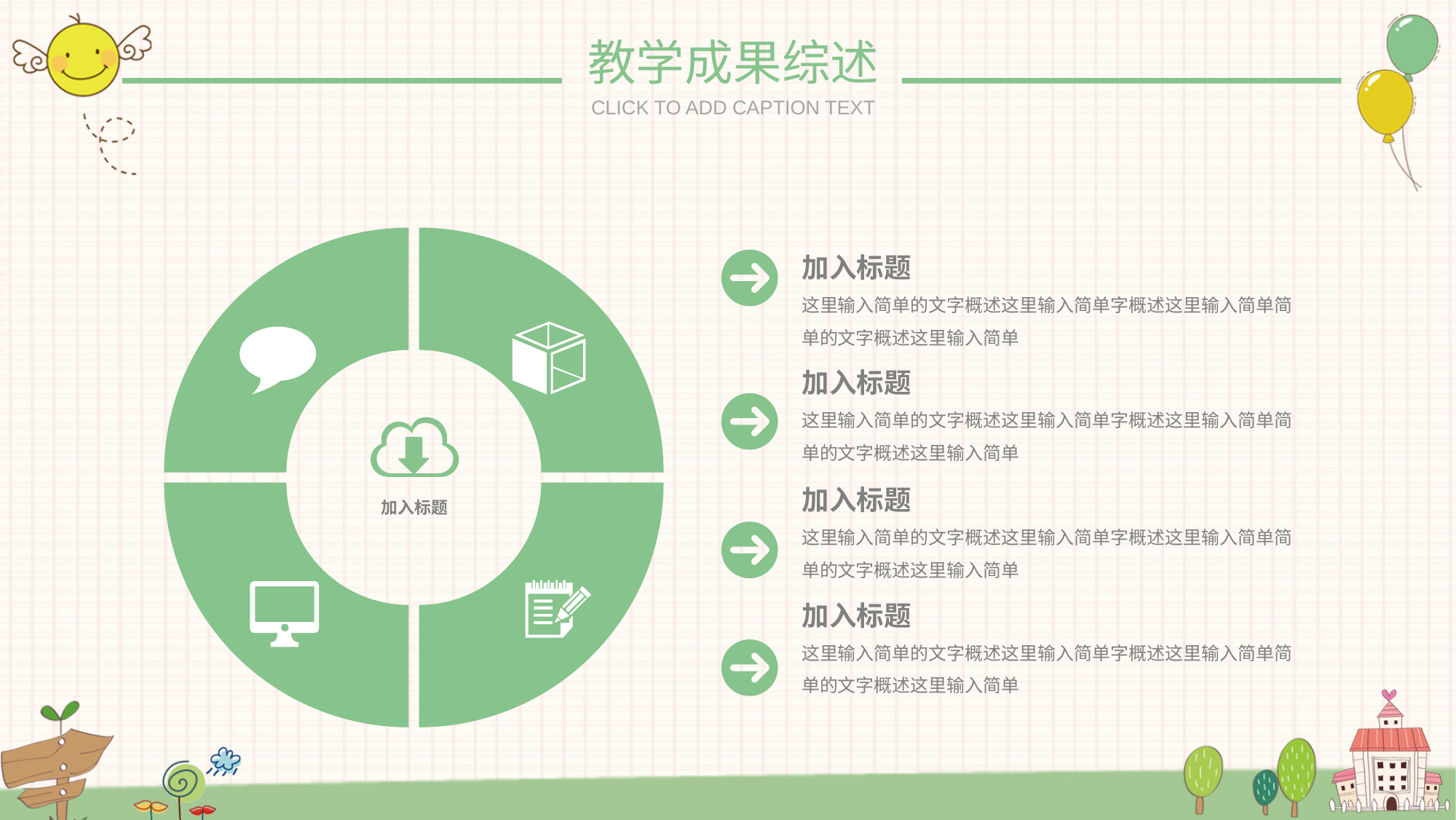

教学成果综述

CLICK TO ADD CAPTION TEXT

### Chart

| Category | Sales |
|---|---|
| 1st Qtr | 3.0 |
| 2nd Qtr | 3.0 |
| 3rd Qtr | 3.0 |
| 4th Qtr | 3.0 |

加入标题

加入标题

这里输入简单的文字概述这里输入简单字概述这里输入简单简单的文字概述这里输入简单
加入标题
这里输入简单的文字概述这里输入简单字概述这里输入简单简单的文字概述这里输入简单

加入标题
这里输入简单的文字概述这里输入简单字概述这里输入简单简单的文字概述这里输入简单

加入标题
这里输入简单的文字概述这里输入简单字概述这里输入简单简单的文字概述这里输入简单